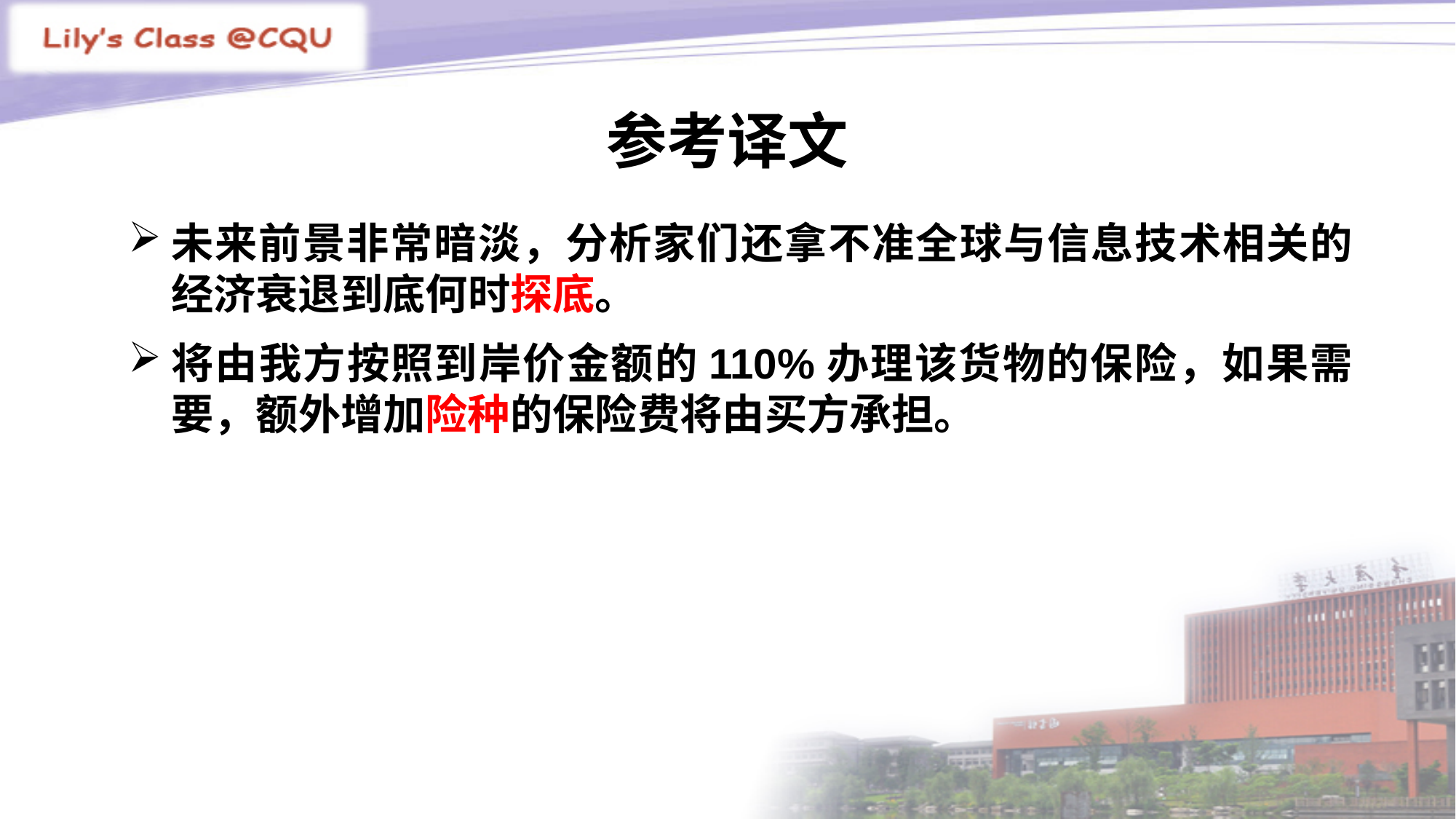

# 参考译文
未来前景非常暗淡，分析家们还拿不准全球与信息技术相关的经济衰退到底何时探底。
将由我方按照到岸价金额的110%办理该货物的保险，如果需要，额外增加险种的保险费将由买方承担。